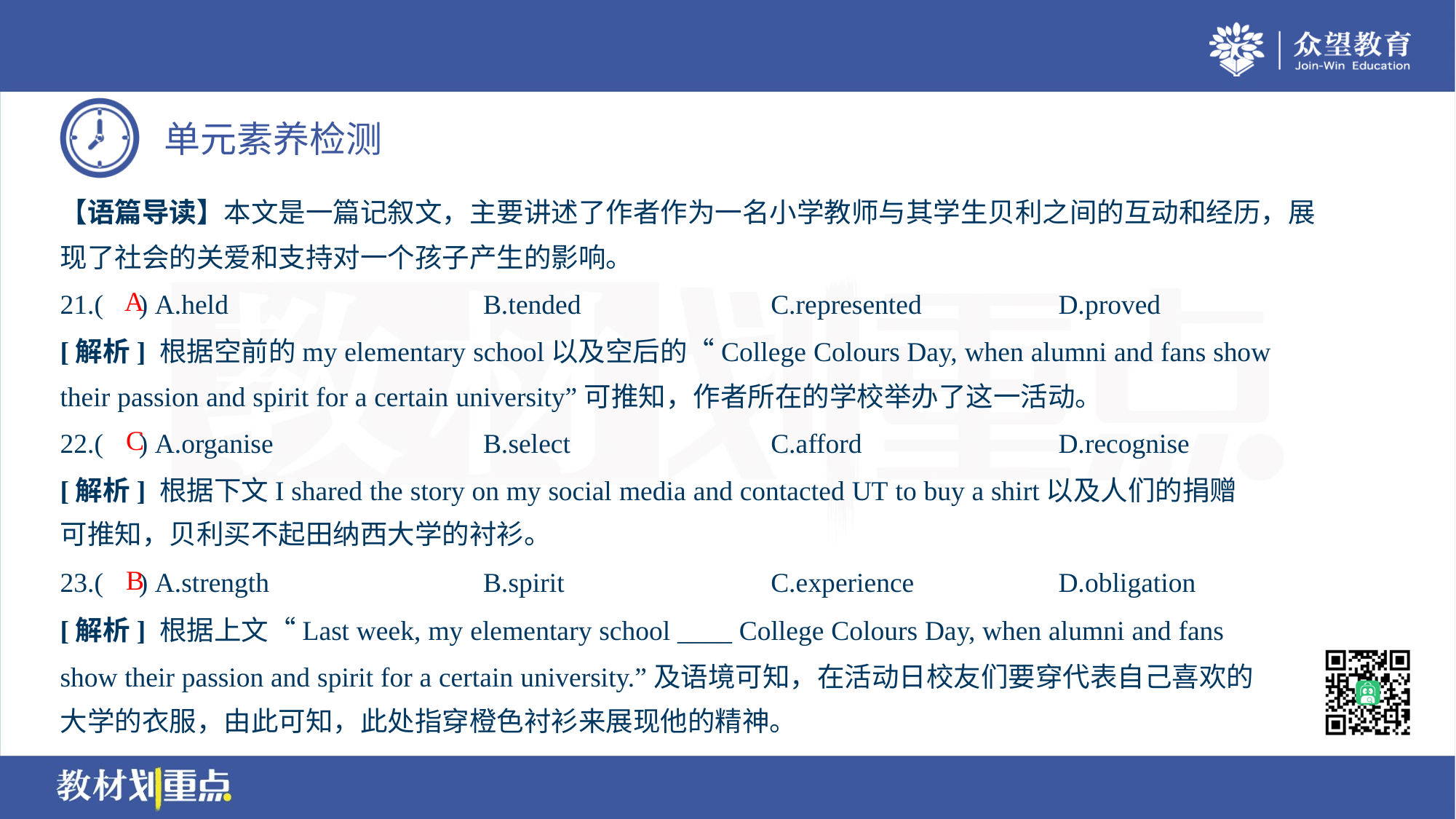

【语篇导读】本文是一篇记叙文，主要讲述了作者作为一名小学教师与其学生贝利之间的互动和经历，展
现了社会的关爱和支持对一个孩子产生的影响。
A
21.(     ) A.held	B.tended	C.represented	D.proved
[解析] 根据空前的my elementary school以及空后的“College Colours Day, when alumni and fans show
their passion and spirit for a certain university”可推知，作者所在的学校举办了这一活动。
C
22.(     ) A.organise	B.select	C.afford	D.recognise
[解析] 根据下文I shared the story on my social media and contacted UT to buy a shirt以及人们的捐赠
可推知，贝利买不起田纳西大学的衬衫。
B
23.(     ) A.strength	B.spirit	C.experience	D.obligation
[解析] 根据上文“Last week, my elementary school ____ College Colours Day, when alumni and fans
show their passion and spirit for a certain university.”及语境可知，在活动日校友们要穿代表自己喜欢的
大学的衣服，由此可知，此处指穿橙色衬衫来展现他的精神。